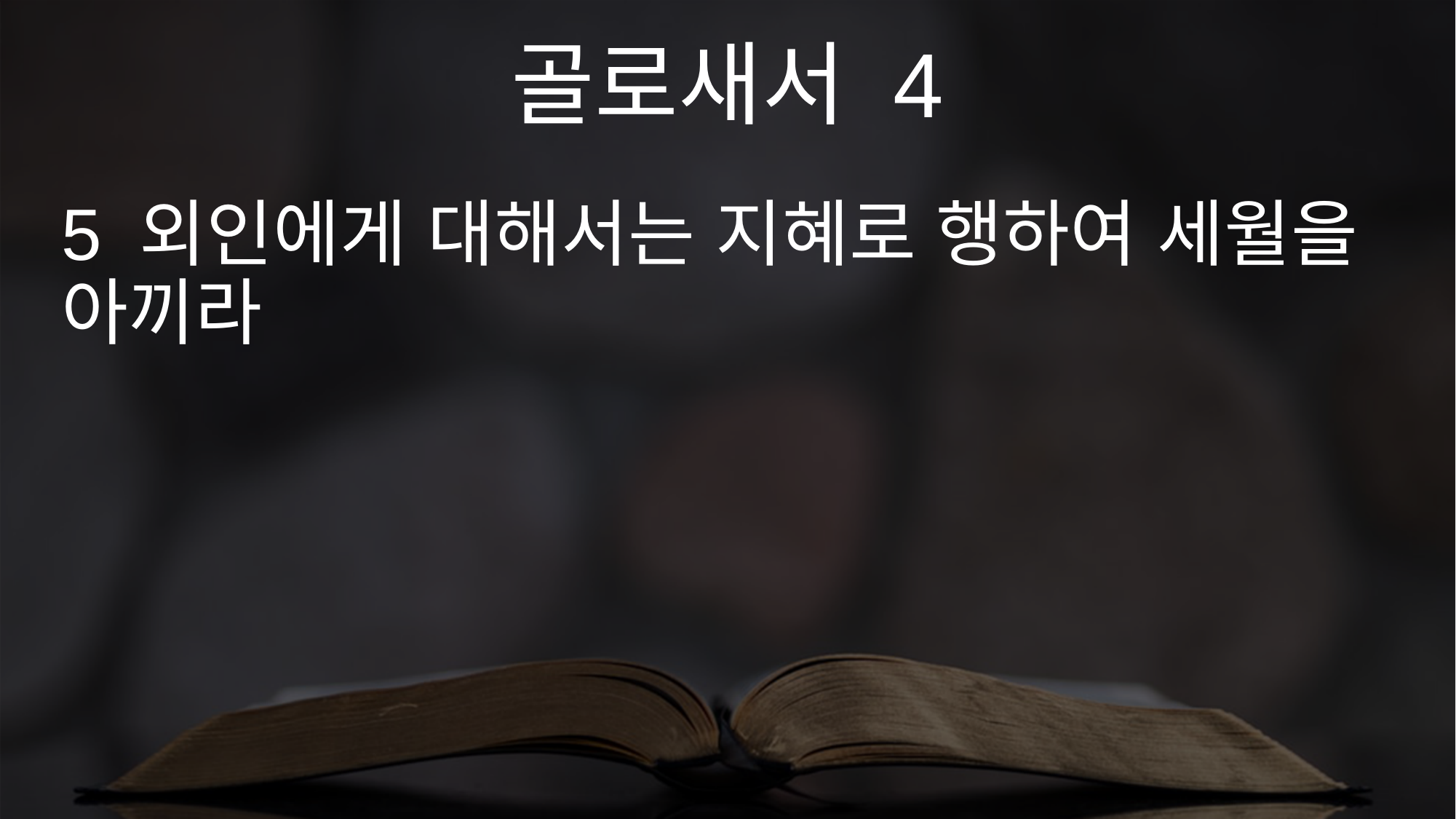

골로새서 4
5 외인에게 대해서는 지혜로 행하여 세월을 아끼라